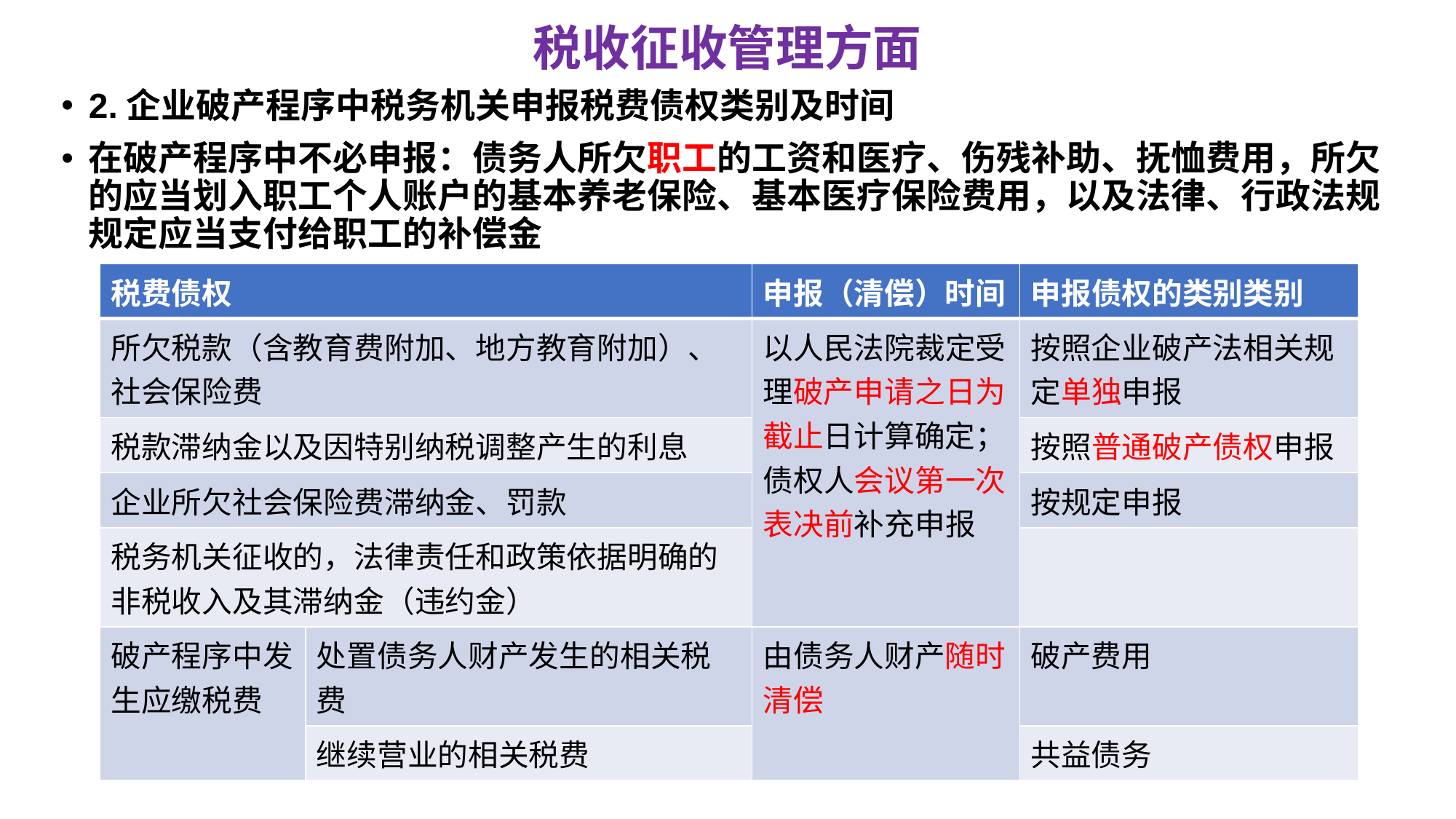

# 税收征收管理方面
2.企业破产程序中税务机关申报税费债权类别及时间
在破产程序中不必申报：债务人所欠职工的工资和医疗、伤残补助、抚恤费用，所欠的应当划入职工个人账户的基本养老保险、基本医疗保险费用，以及法律、行政法规规定应当支付给职工的补偿金

| 税费债权 |  | 申报（清偿）时间 | 申报债权的类别类别 |
| --- | --- | --- | --- |
| 所欠税款（含教育费附加、地方教育附加）、社会保险费 |  | 以人民法院裁定受理破产申请之日为截止日计算确定； 债权人会议第一次表决前补充申报 | 按照企业破产法相关规定单独申报 |
| 税款滞纳金以及因特别纳税调整产生的利息 |  |  | 按照普通破产债权申报 |
| 企业所欠社会保险费滞纳金、罚款 |  |  | 按规定申报 |
| 税务机关征收的，法律责任和政策依据明确的非税收入及其滞纳金（违约金） |  |  |  |
| 破产程序中发生应缴税费 | 处置债务人财产发生的相关税费 | 由债务人财产随时清偿 | 破产费用 |
|  | 继续营业的相关税费 |  | 共益债务 |